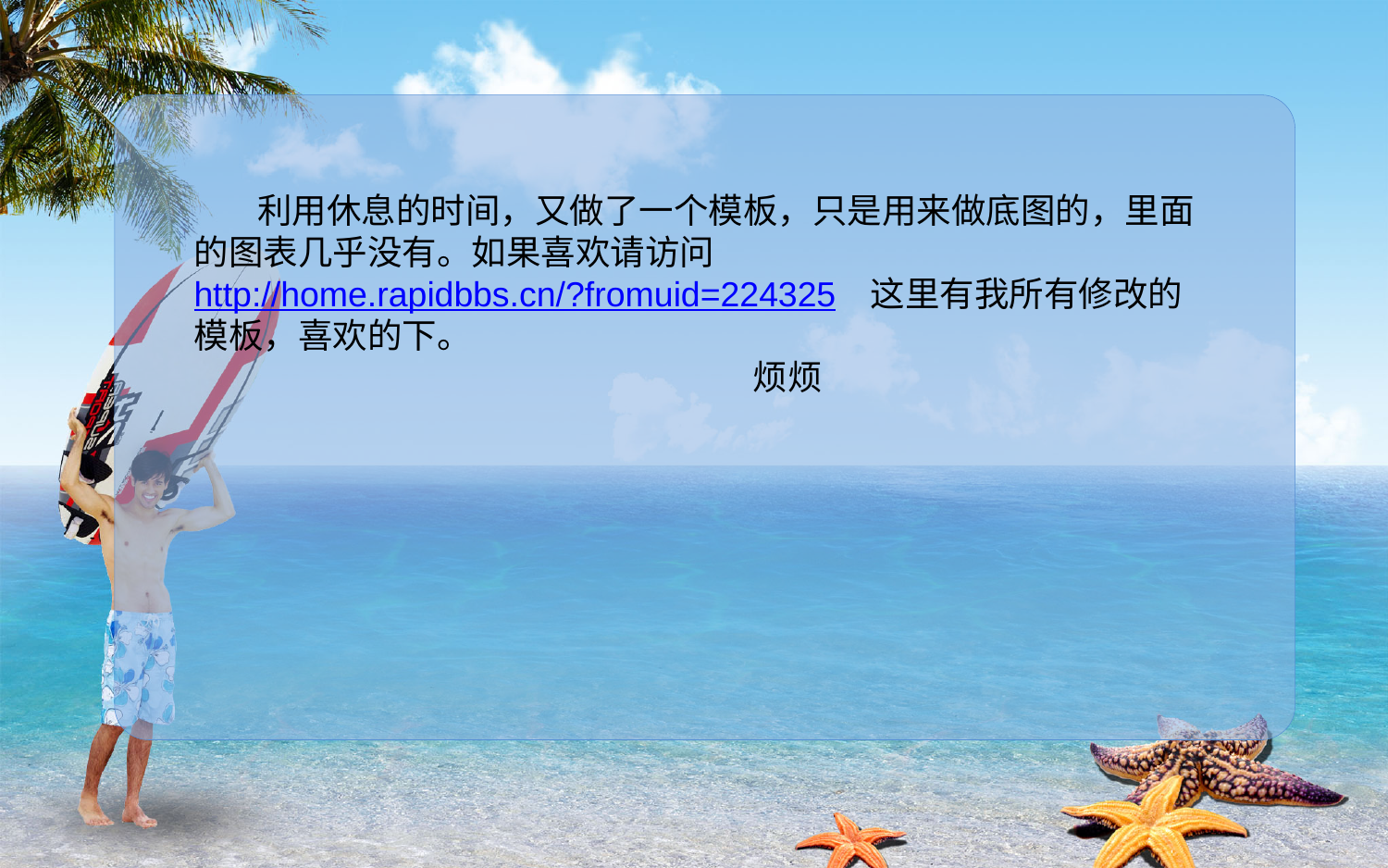

利用休息的时间，又做了一个模板，只是用来做底图的，里面的图表几乎没有。如果喜欢请访问http://home.rapidbbs.cn/?fromuid=224325　这里有我所有修改的模板，喜欢的下。
                                                                      烦烦